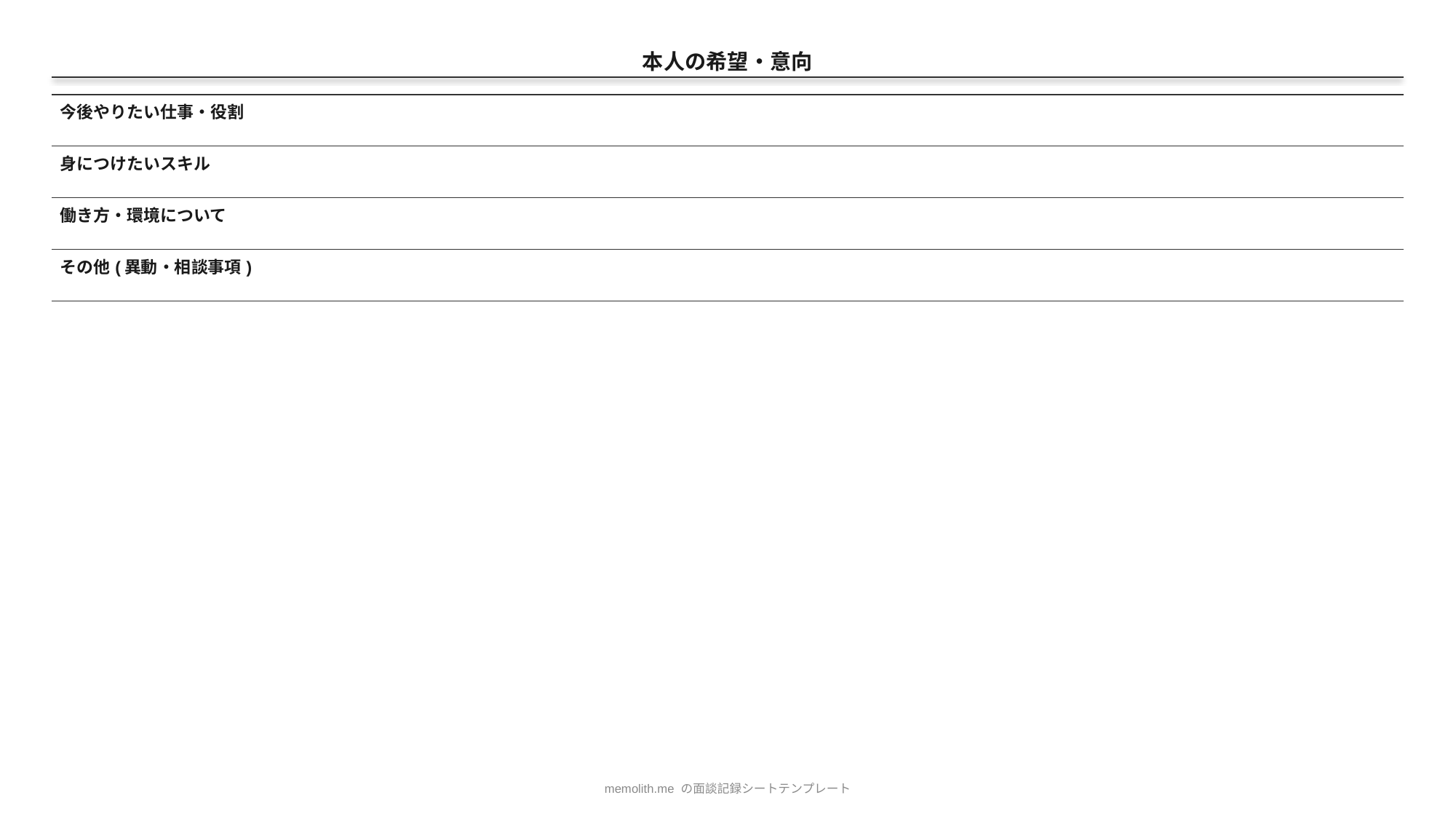

本人の希望・意向
| 今後やりたい仕事・役割 |  |
| --- | --- |
| 身につけたいスキル |  |
| 働き方・環境について |  |
| その他(異動・相談事項) |  |
memolith.me の面談記録シートテンプレート